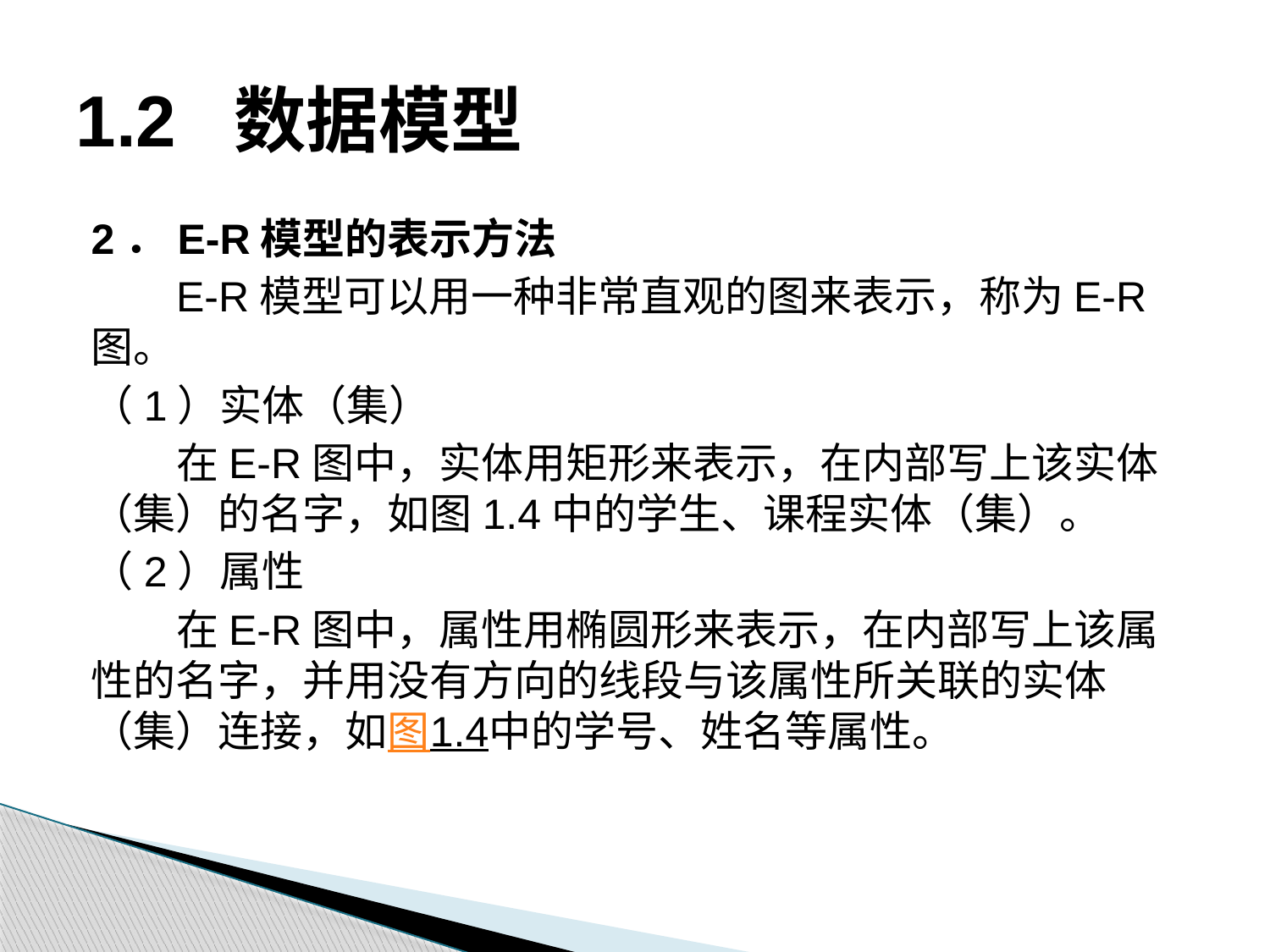

# 1.2  数据模型
2．E-R模型的表示方法
E-R模型可以用一种非常直观的图来表示，称为E-R图。
（1）实体（集）
在E-R图中，实体用矩形来表示，在内部写上该实体（集）的名字，如图1.4中的学生、课程实体（集）。
（2）属性
在E-R图中，属性用椭圆形来表示，在内部写上该属性的名字，并用没有方向的线段与该属性所关联的实体（集）连接，如图1.4中的学号、姓名等属性。